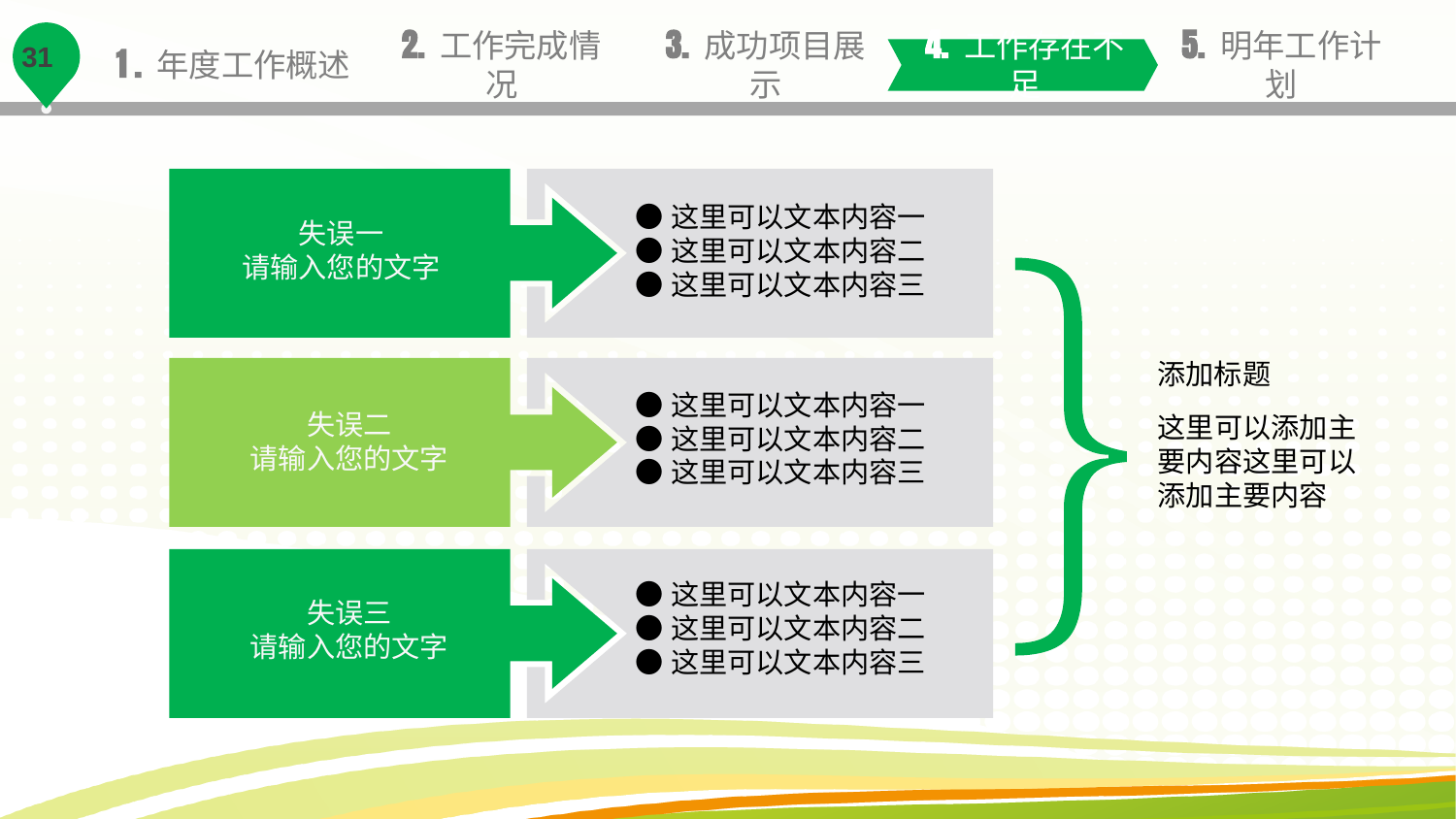

1 . 年度工作概述
2. 工作完成情况
3. 成功项目展示
4. 工作存在不足
5. 明年工作计划

●这里可以文本内容一
●这里可以文本内容二
●这里可以文本内容三
失误一
请输入您的文字

添加标题

●这里可以文本内容一
●这里可以文本内容二
●这里可以文本内容三
失误二
请输入您的文字
这里可以添加主要内容这里可以添加主要内容

●这里可以文本内容一
●这里可以文本内容二
●这里可以文本内容三
失误三
请输入您的文字